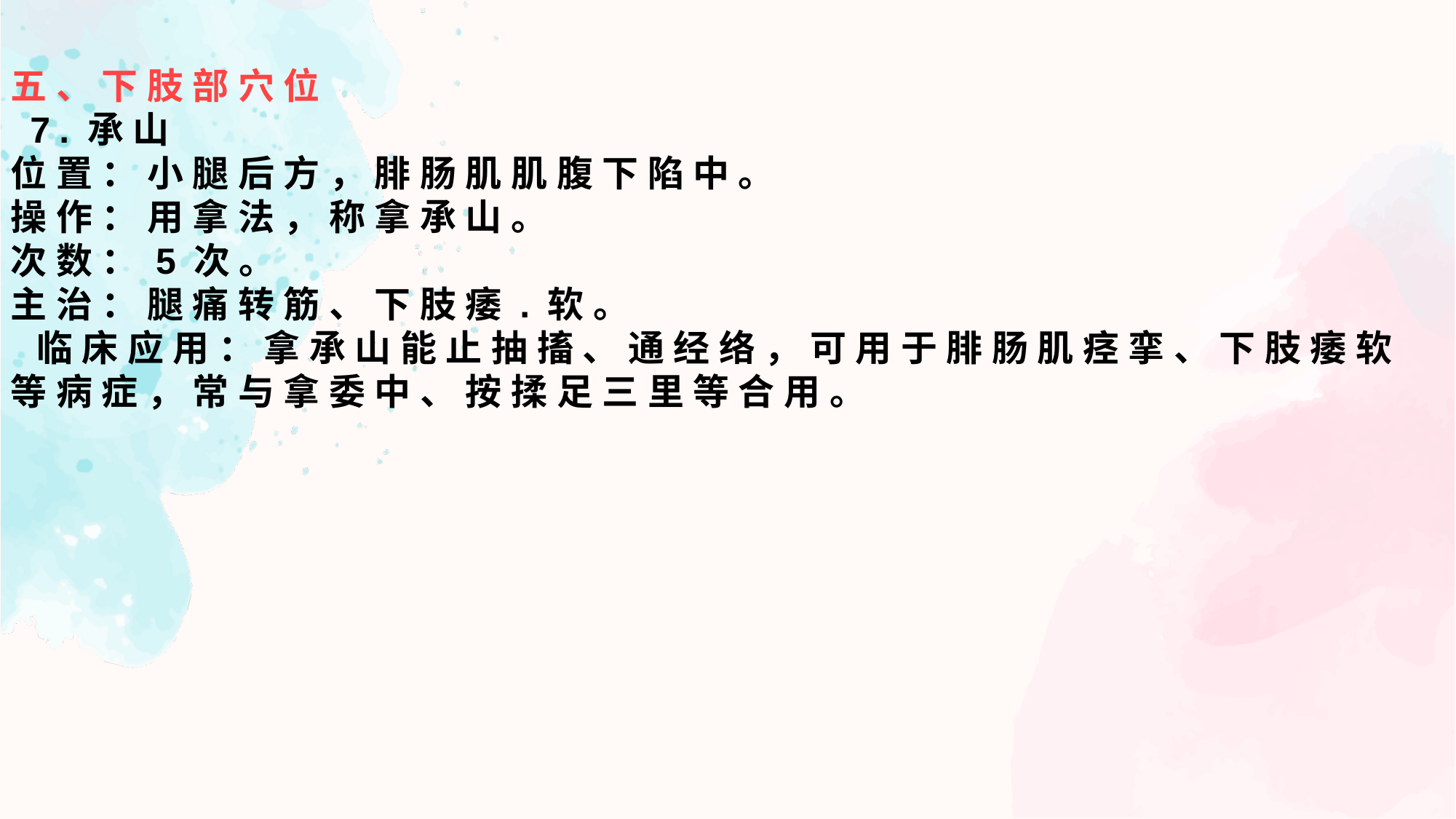

五、下肢部穴位
 7.承山
位置：小腿后方，腓肠肌肌腹下陷中。
操作：用拿法，称拿承山。
次数：5次。
主治：腿痛转筋、下肢痿.软。
 临床应用：拿承山能止抽搐、通经络，可用于腓肠肌痉挛、下肢痿软等病症，常与拿委中、按揉足三里等合用。